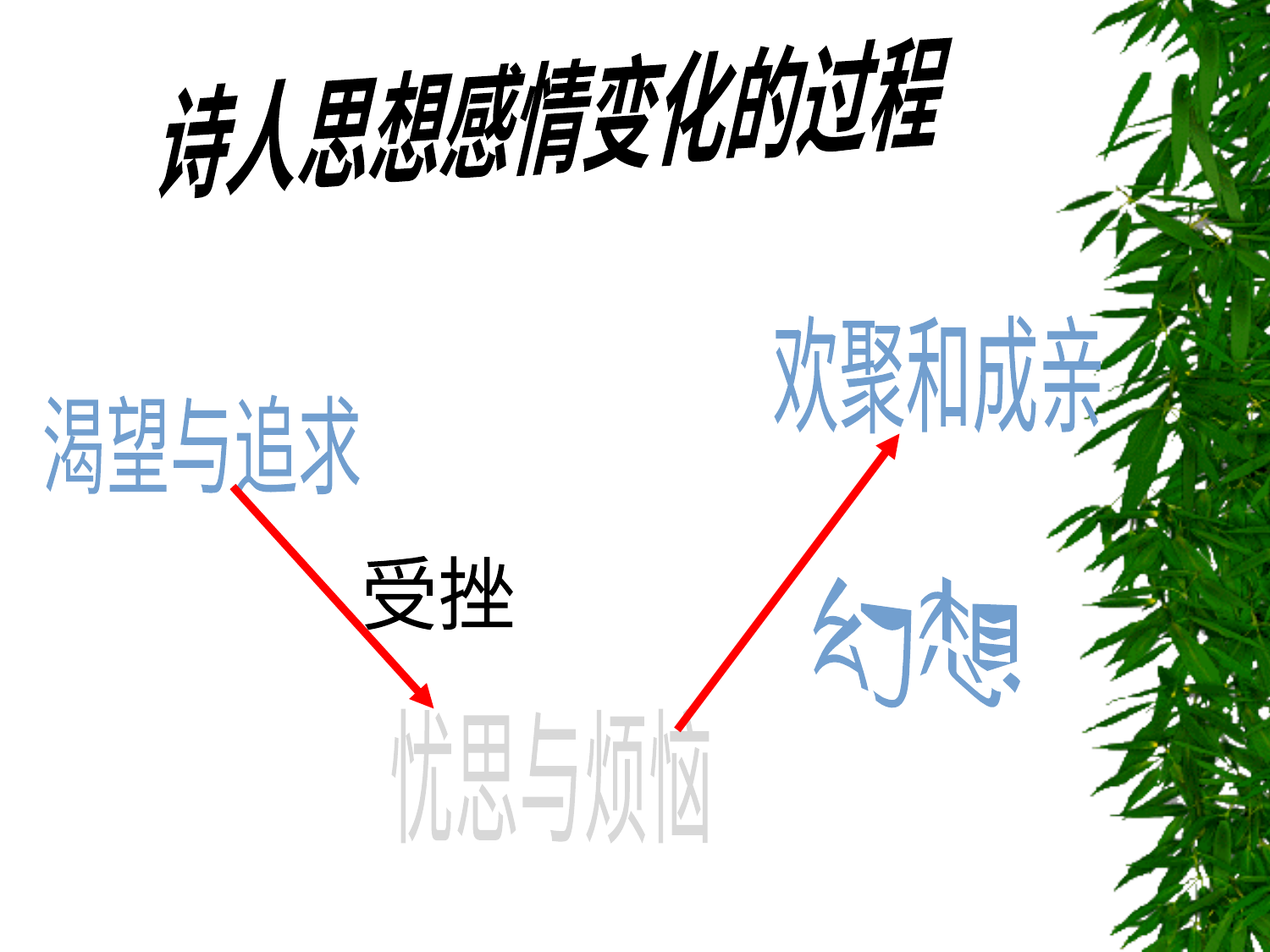

诗人思想感情变化的过程
#

欢聚和成亲

渴望与追求

幻想

受挫
忧思与烦恼